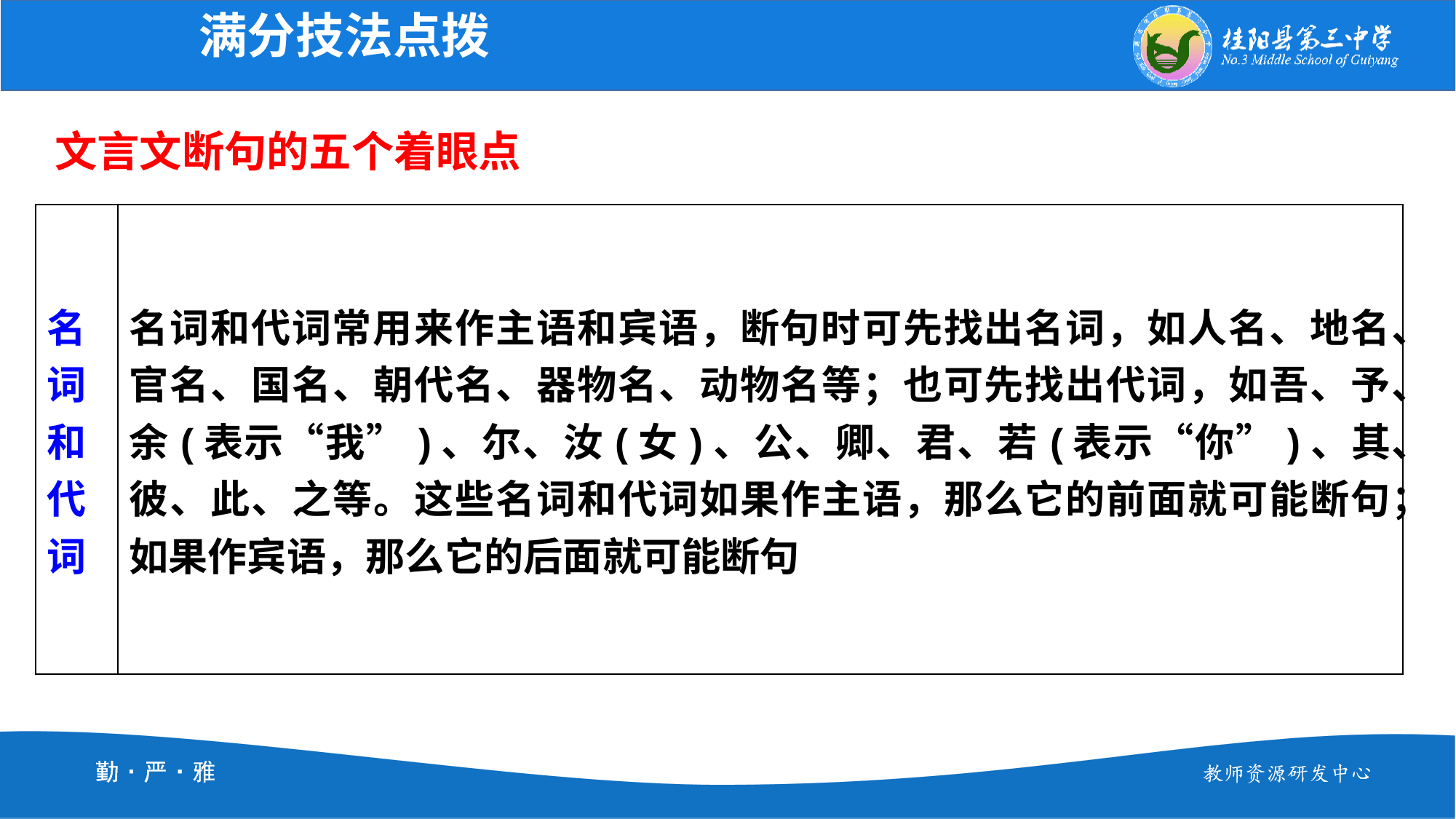

满分技法点拨
文言文断句的五个着眼点
| 名词和代词 | 名词和代词常用来作主语和宾语，断句时可先找出名词，如人名、地名、官名、国名、朝代名、器物名、动物名等；也可先找出代词，如吾、予、余(表示“我”)、尔、汝(女)、公、卿、君、若(表示“你”)、其、彼、此、之等。这些名词和代词如果作主语，那么它的前面就可能断句；如果作宾语，那么它的后面就可能断句 |
| --- | --- |